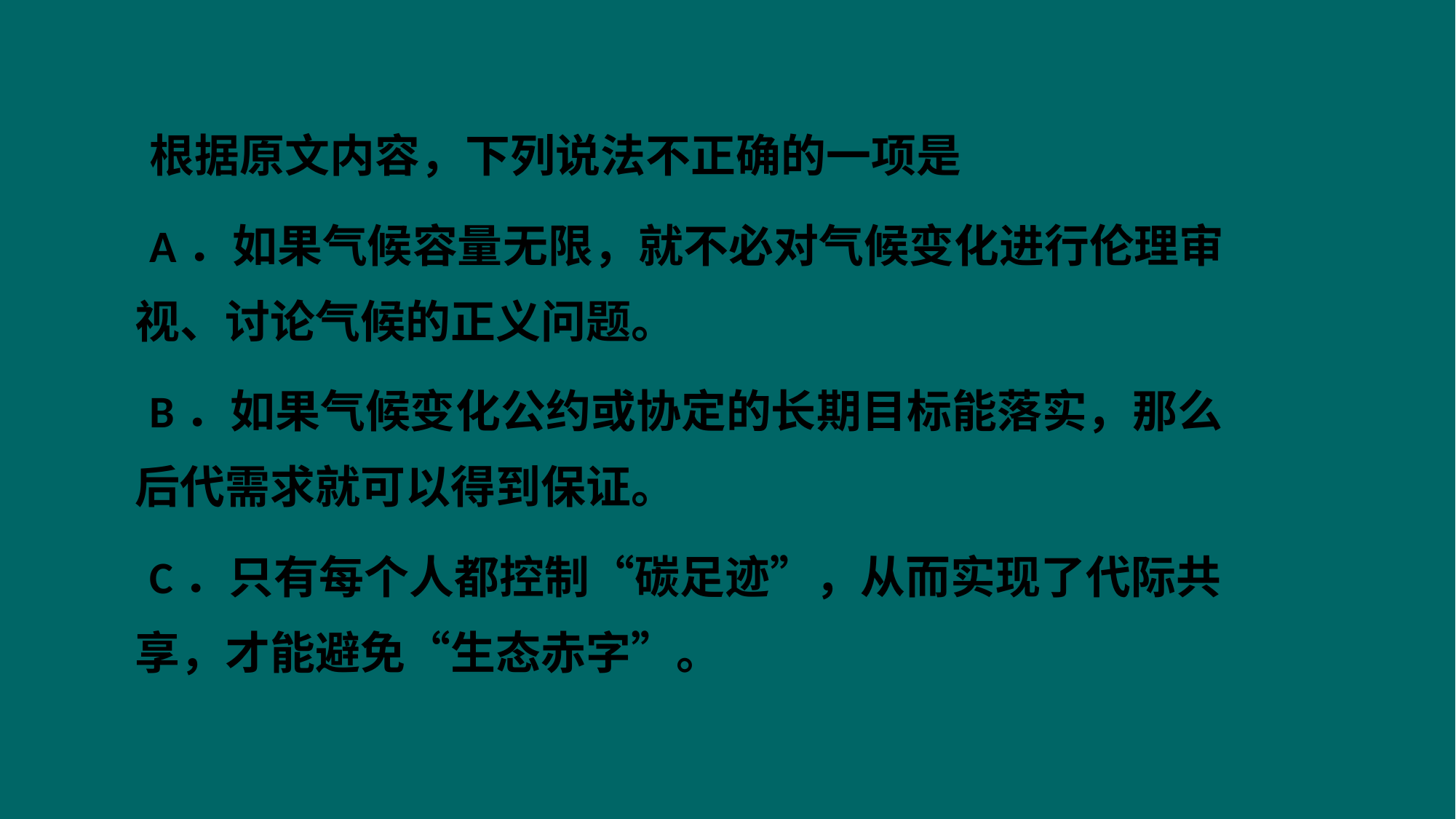

根据原文内容，下列说法不正确的一项是
    A．如果气候容量无限，就不必对气候变化进行伦理审视、讨论气候的正义问题。
    B．如果气候变化公约或协定的长期目标能落实，那么后代需求就可以得到保证。
    C．只有每个人都控制“碳足迹”，从而实现了代际共享，才能避免“生态赤字”。